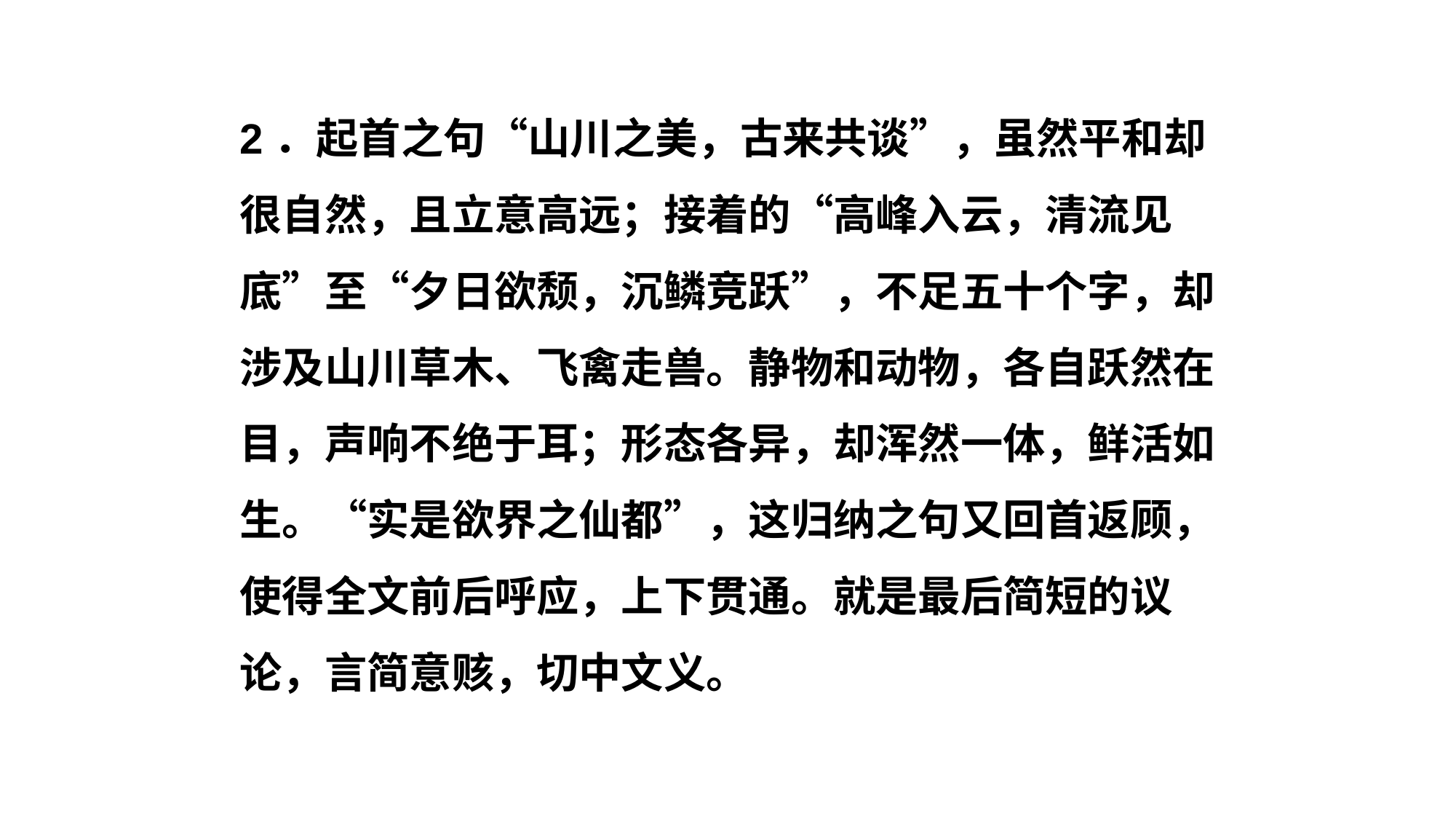

2．起首之句“山川之美，古来共谈”，虽然平和却很自然，且立意高远；接着的“高峰入云，清流见底”至“夕日欲颓，沉鳞竞跃”，不足五十个字，却涉及山川草木、飞禽走兽。静物和动物，各自跃然在目，声响不绝于耳；形态各异，却浑然一体，鲜活如生。“实是欲界之仙都”，这归纳之句又回首返顾，使得全文前后呼应，上下贯通。就是最后简短的议论，言简意赅，切中文义。